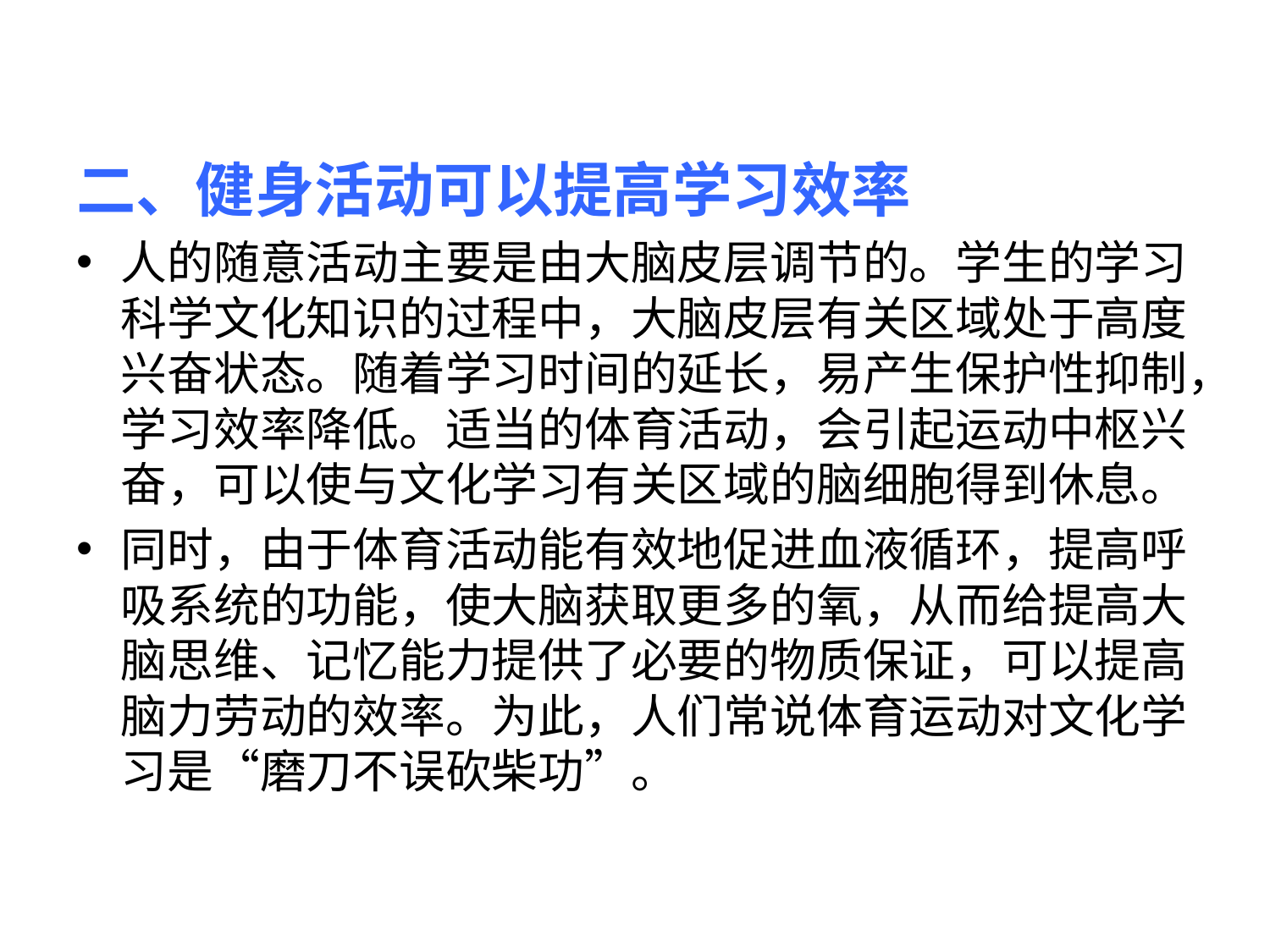

二、健身活动可以提高学习效率
人的随意活动主要是由大脑皮层调节的。学生的学习科学文化知识的过程中，大脑皮层有关区域处于高度兴奋状态。随着学习时间的延长，易产生保护性抑制，学习效率降低。适当的体育活动，会引起运动中枢兴奋，可以使与文化学习有关区域的脑细胞得到休息。
同时，由于体育活动能有效地促进血液循环，提高呼吸系统的功能，使大脑获取更多的氧，从而给提高大脑思维、记忆能力提供了必要的物质保证，可以提高脑力劳动的效率。为此，人们常说体育运动对文化学习是“磨刀不误砍柴功”。